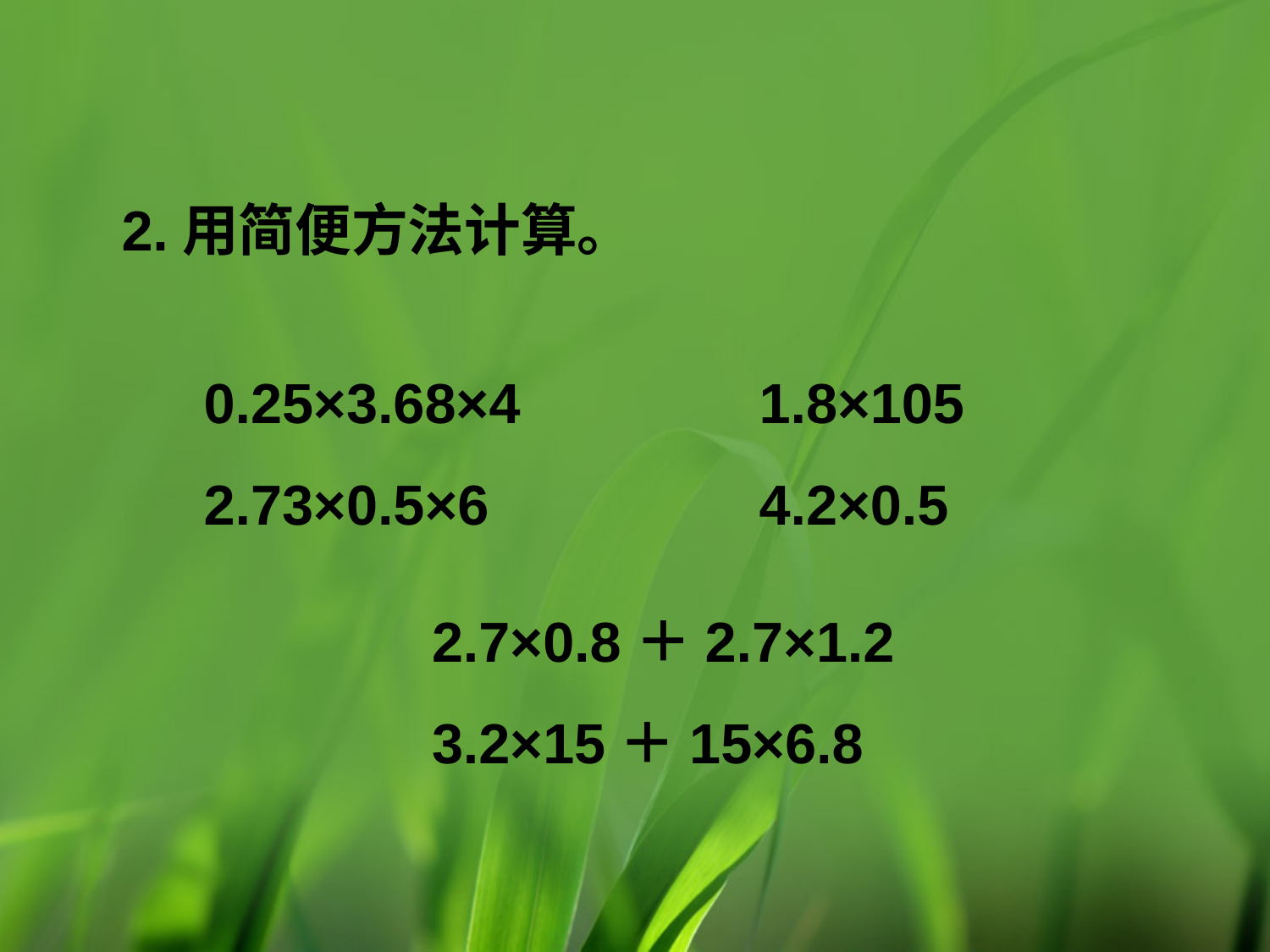

2.用简便方法计算。
0.25×3.68×4
2.73×0.5×6
1.8×105
4.2×0.5
2.7×0.8＋2.7×1.2
3.2×15＋15×6.8